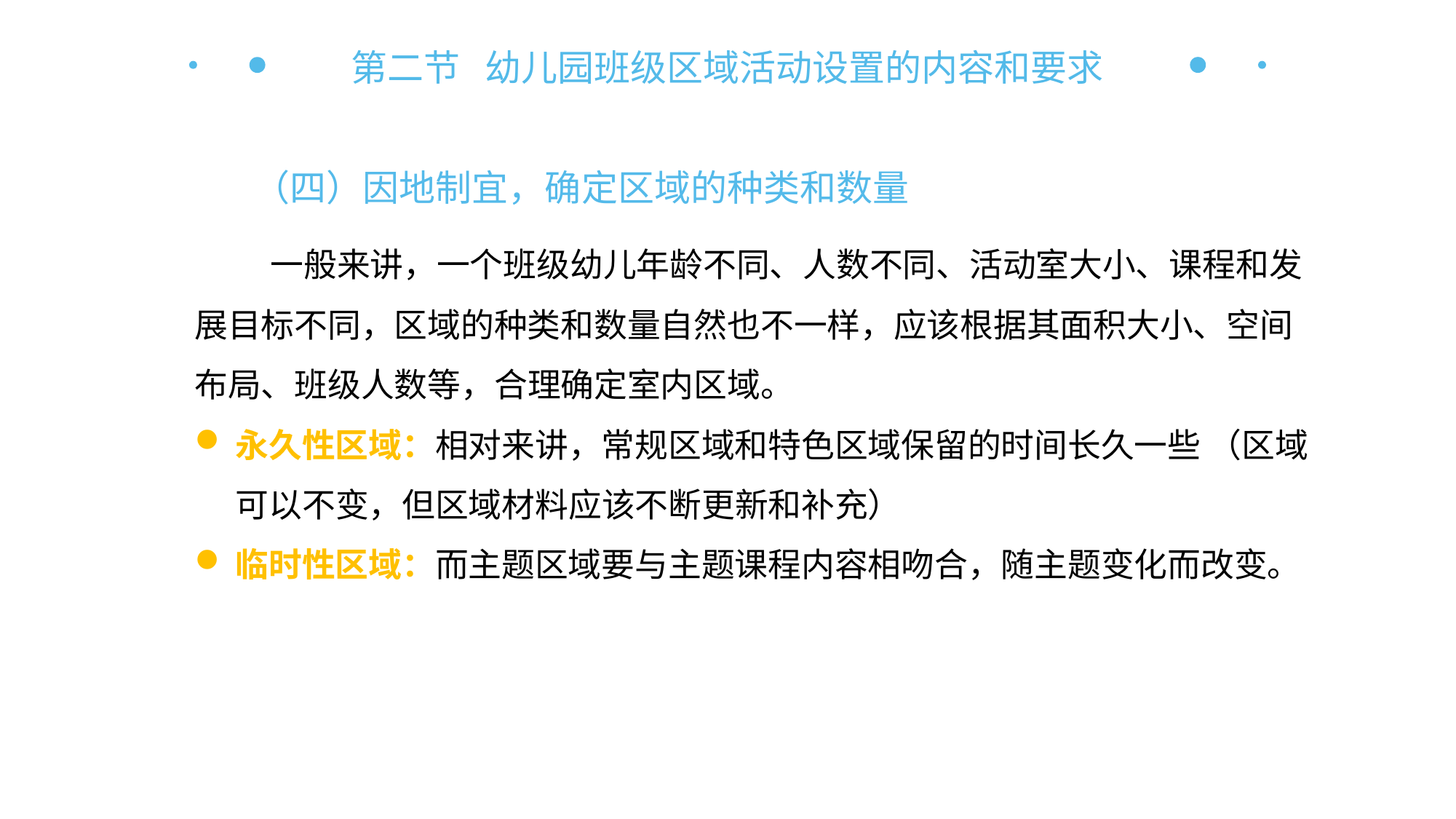

第二节   幼儿园班级区域活动设置的内容和要求

（四）因地制宜，确定区域的种类和数量
一般来讲，一个班级幼儿年龄不同、人数不同、活动室大小、课程和发展目标不同，区域的种类和数量自然也不一样，应该根据其面积大小、空间布局、班级人数等，合理确定室内区域。
永久性区域：相对来讲，常规区域和特色区域保留的时间长久一些 （区域可以不变，但区域材料应该不断更新和补充）
临时性区域：而主题区域要与主题课程内容相吻合，随主题变化而改变。